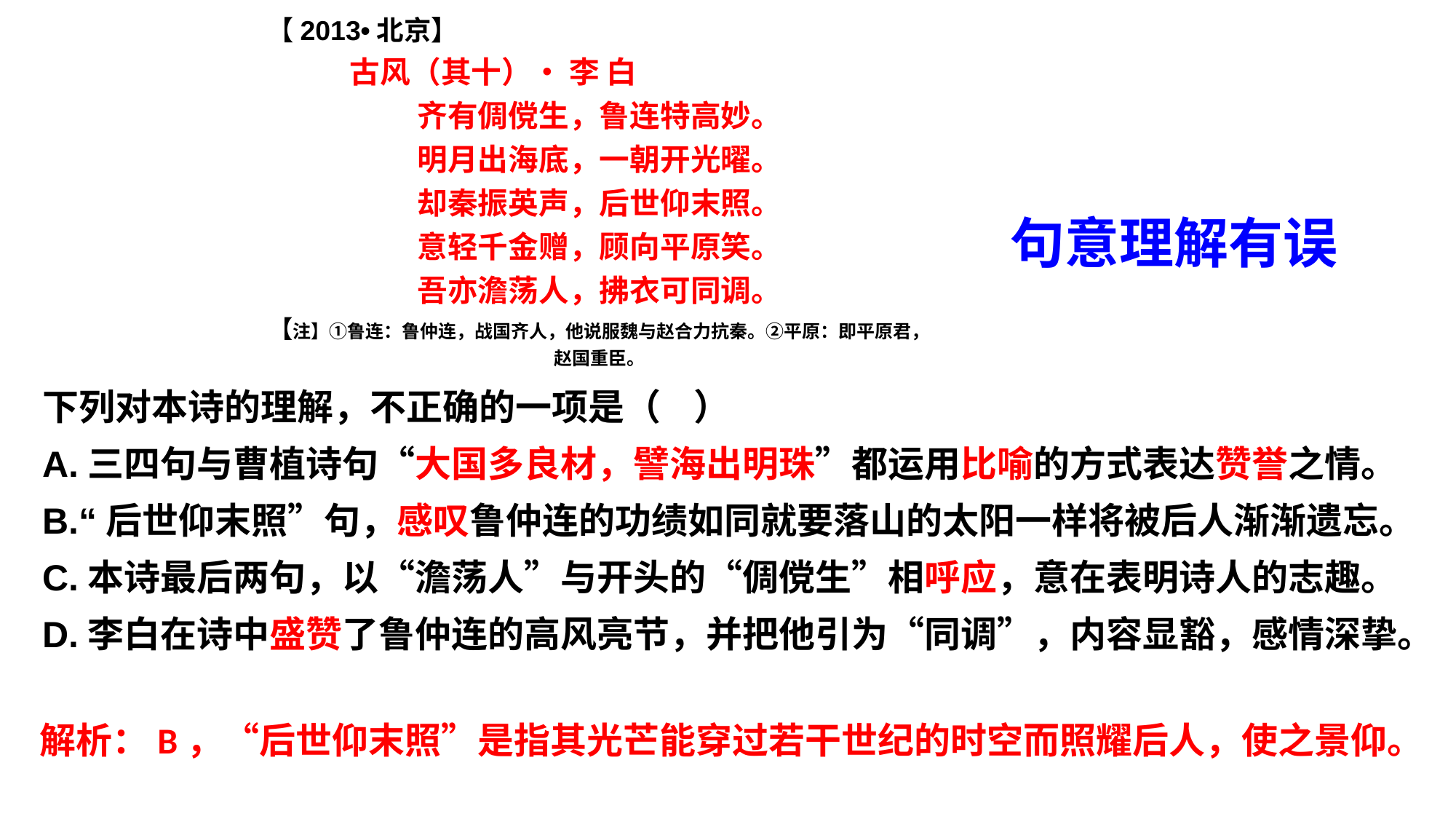

【2013•北京】
           古风（其十）• 李 白
齐有倜傥生，鲁连特高妙。
明月出海底，一朝开光曜。
却秦振英声，后世仰末照。
意轻千金赠，顾向平原笑。
吾亦澹荡人，拂衣可同调。
【注】①鲁连：鲁仲连，战国齐人，他说服魏与赵合力抗秦。②平原：即平原君，赵国重臣。
句意理解有误
下列对本诗的理解，不正确的一项是（    ）
A.三四句与曹植诗句“大国多良材，譬海出明珠”都运用比喻的方式表达赞誉之情。
B.“后世仰末照”句，感叹鲁仲连的功绩如同就要落山的太阳一样将被后人渐渐遗忘。
C.本诗最后两句，以“澹荡人”与开头的“倜傥生”相呼应，意在表明诗人的志趣。
D.李白在诗中盛赞了鲁仲连的高风亮节，并把他引为“同调”，内容显豁，感情深挚。
解析：B，“后世仰末照”是指其光芒能穿过若干世纪的时空而照耀后人，使之景仰。